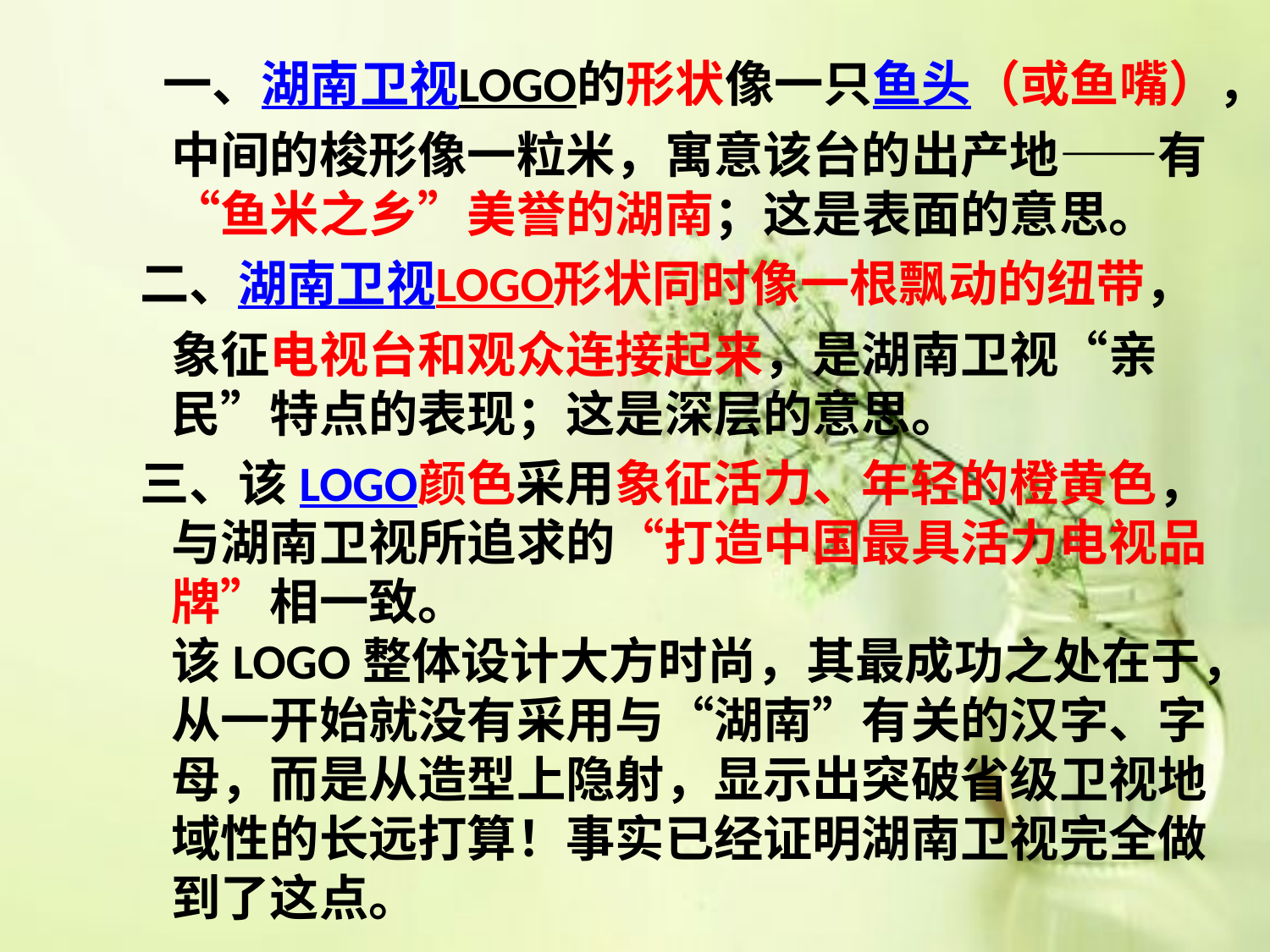

#
 一、湖南卫视LOGO的形状像一只鱼头（或鱼嘴），中间的梭形像一粒米，寓意该台的出产地——有“鱼米之乡”美誉的湖南；这是表面的意思。
二、湖南卫视LOGO形状同时像一根飘动的纽带，象征电视台和观众连接起来，是湖南卫视“亲民”特点的表现；这是深层的意思。
三、该LOGO颜色采用象征活力、年轻的橙黄色，与湖南卫视所追求的“打造中国最具活力电视品牌”相一致。
该LOGO整体设计大方时尚，其最成功之处在于，从一开始就没有采用与“湖南”有关的汉字、字母，而是从造型上隐射，显示出突破省级卫视地域性的长远打算！事实已经证明湖南卫视完全做到了这点。